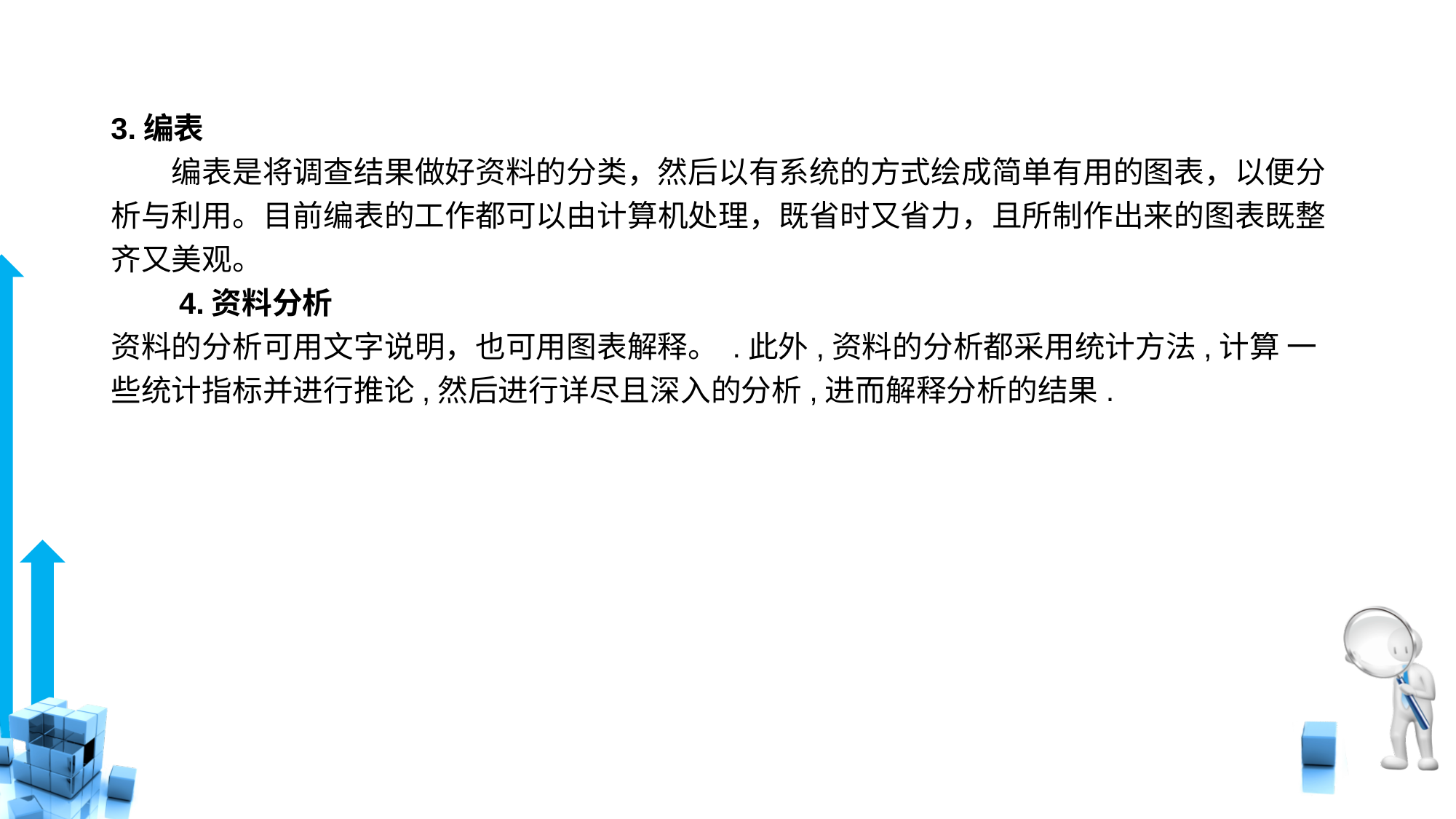

# 3.编表 　　编表是将调查结果做好资料的分类，然后以有系统的方式绘成简单有用的图表，以便分析与利用。目前编表的工作都可以由计算机处理，既省时又省力，且所制作出来的图表既整齐又美观。 　　4.资料分析 资料的分析可用文字说明，也可用图表解释。 .此外,资料的分析都采用统计方法,计算 一些统计指标并进行推论,然后进行详尽且深入的分析,进而解释分析的结果.